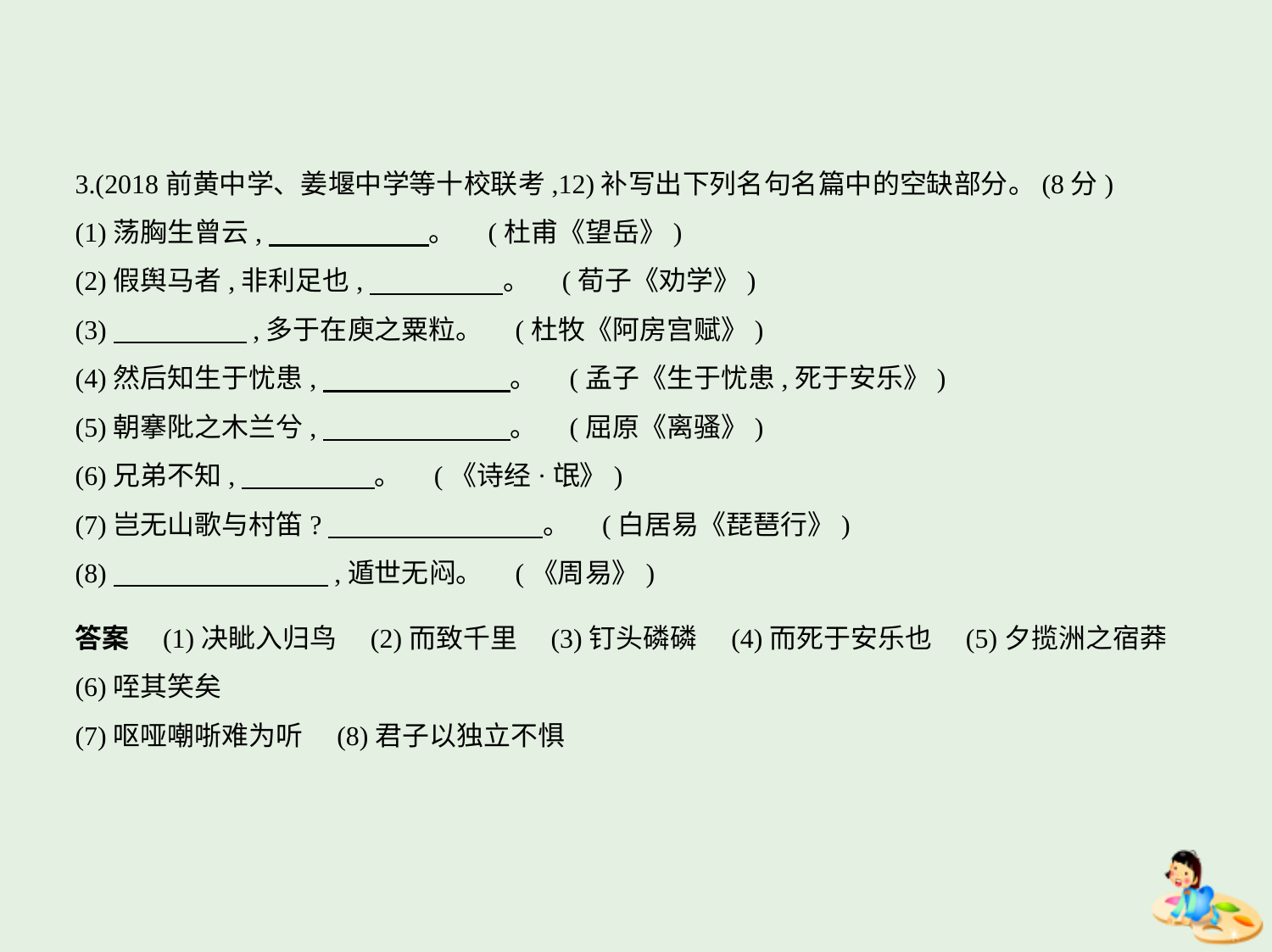

3.(2018前黄中学、姜堰中学等十校联考,12)补写出下列名句名篇中的空缺部分。(8分)
(1)荡胸生曾云,　　　　　    。 (杜甫《望岳》)
(2)假舆马者,非利足也,　　　　    。 (荀子《劝学》)
(3)　　　　    ,多于在庾之粟粒。 (杜牧《阿房宫赋》)
(4)然后知生于忧患,　　　　　　    。 (孟子《生于忧患,死于安乐》)
(5)朝搴阰之木兰兮,　　　　　　    。 (屈原《离骚》)
(6)兄弟不知,　　　　    。 (《诗经·氓》)
(7)岂无山歌与村笛?　　　　　　　    。 (白居易《琵琶行》)
(8)　　　　　　　    ,遁世无闷。 (《周易》)
答案　(1)决眦入归鸟　(2)而致千里　(3)钉头磷磷　(4)而死于安乐也　(5)夕揽洲之宿莽    
(6)咥其笑矣
(7)呕哑嘲哳难为听　(8)君子以独立不惧